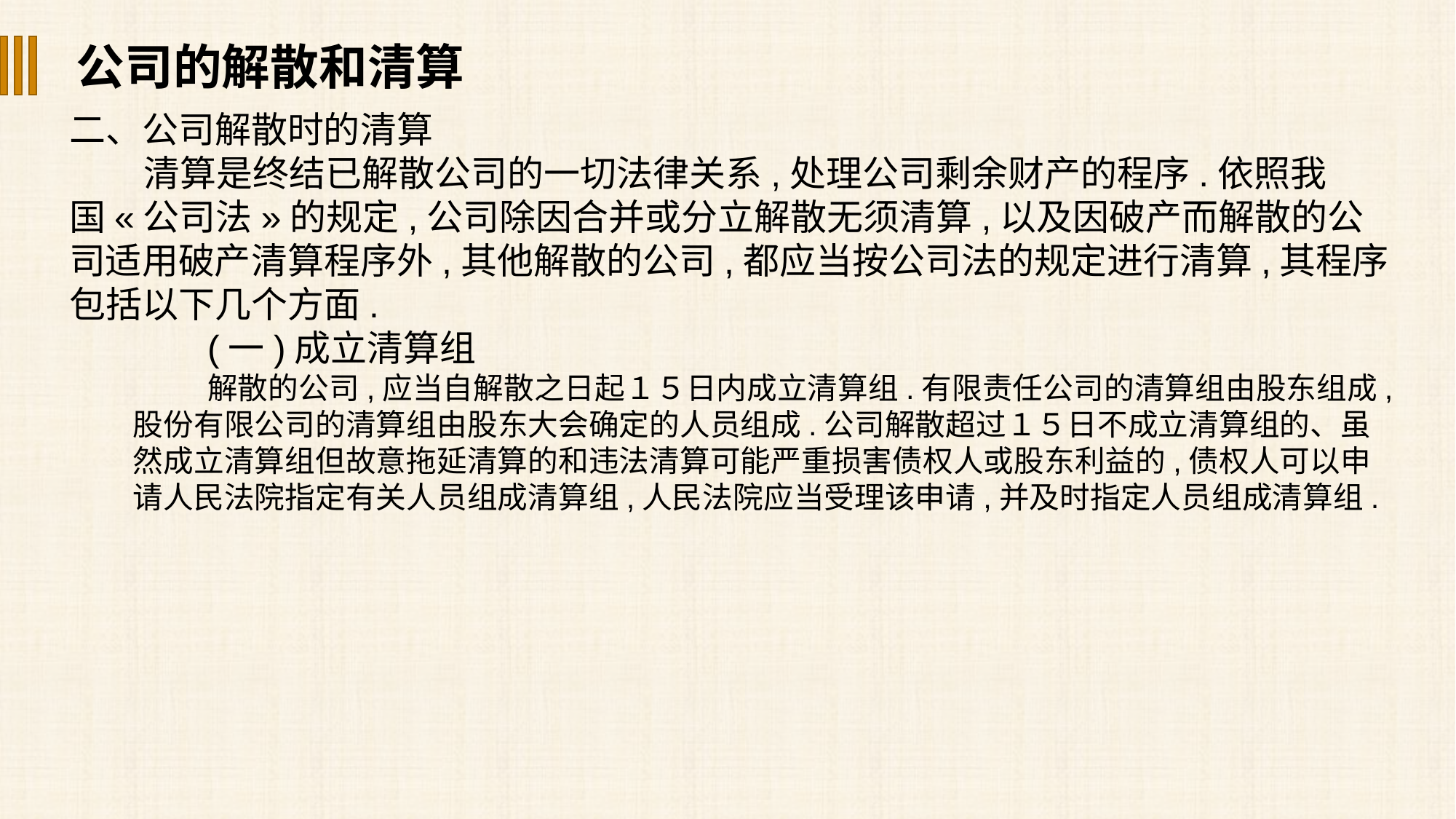

公司的解散和清算

二、公司解散时的清算
清算是终结已解散公司的一切法律关系,处理公司剩余财产的程序.依照我国«公司法»的规定,公司除因合并或分立解散无须清算,以及因破产而解散的公司适用破产清算程序外,其他解散的公司,都应当按公司法的规定进行清算,其程序包括以下几个方面.
(一)成立清算组
解散的公司,应当自解散之日起１５日内成立清算组.有限责任公司的清算组由股东组成,股份有限公司的清算组由股东大会确定的人员组成.公司解散超过１５日不成立清算组的、虽然成立清算组但故意拖延清算的和违法清算可能严重损害债权人或股东利益的,债权人可以申请人民法院指定有关人员组成清算组,人民法院应当受理该申请,并及时指定人员组成清算组.